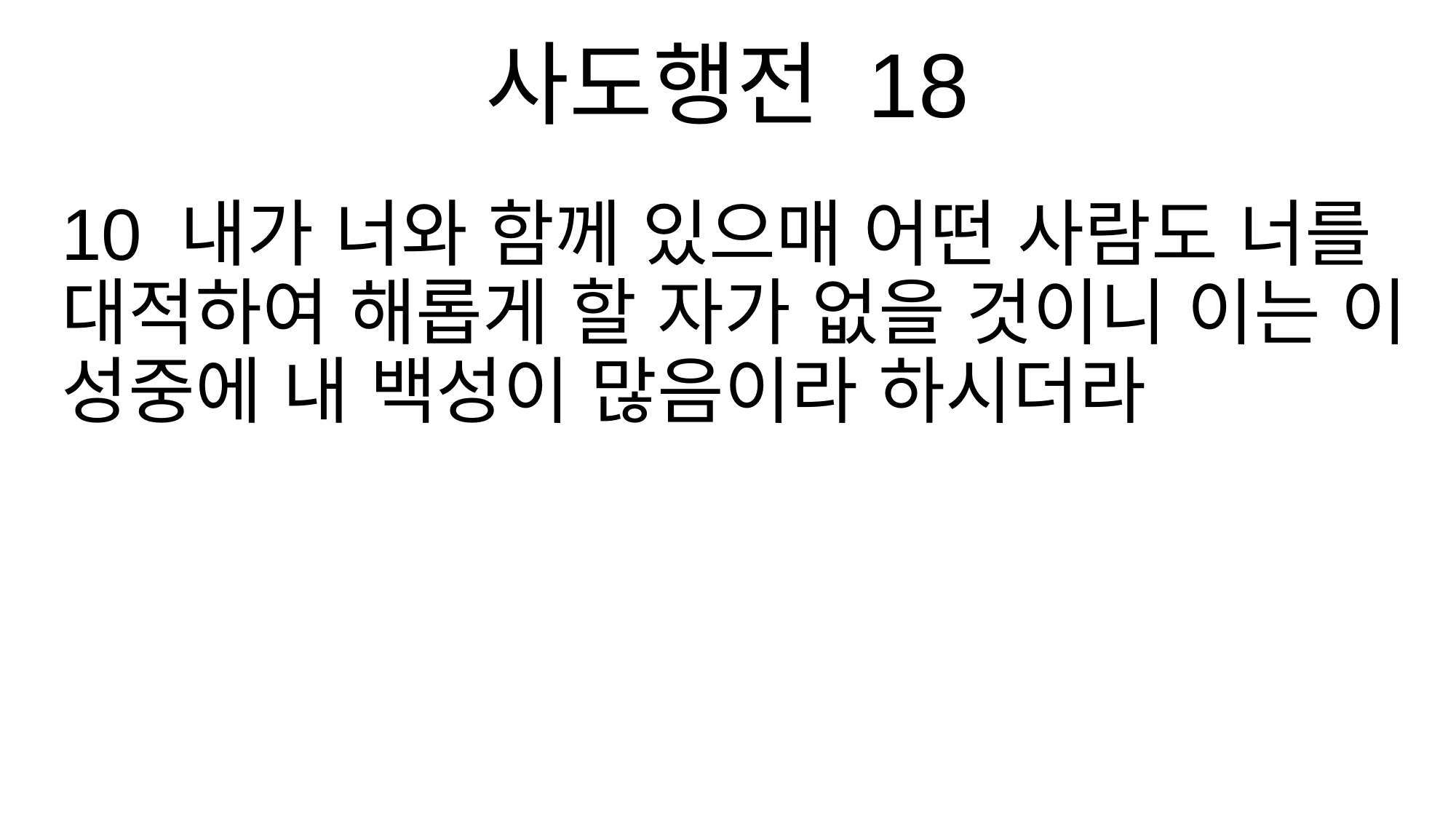

사도행전 18
10 내가 너와 함께 있으매 어떤 사람도 너를 대적하여 해롭게 할 자가 없을 것이니 이는 이 성중에 내 백성이 많음이라 하시더라